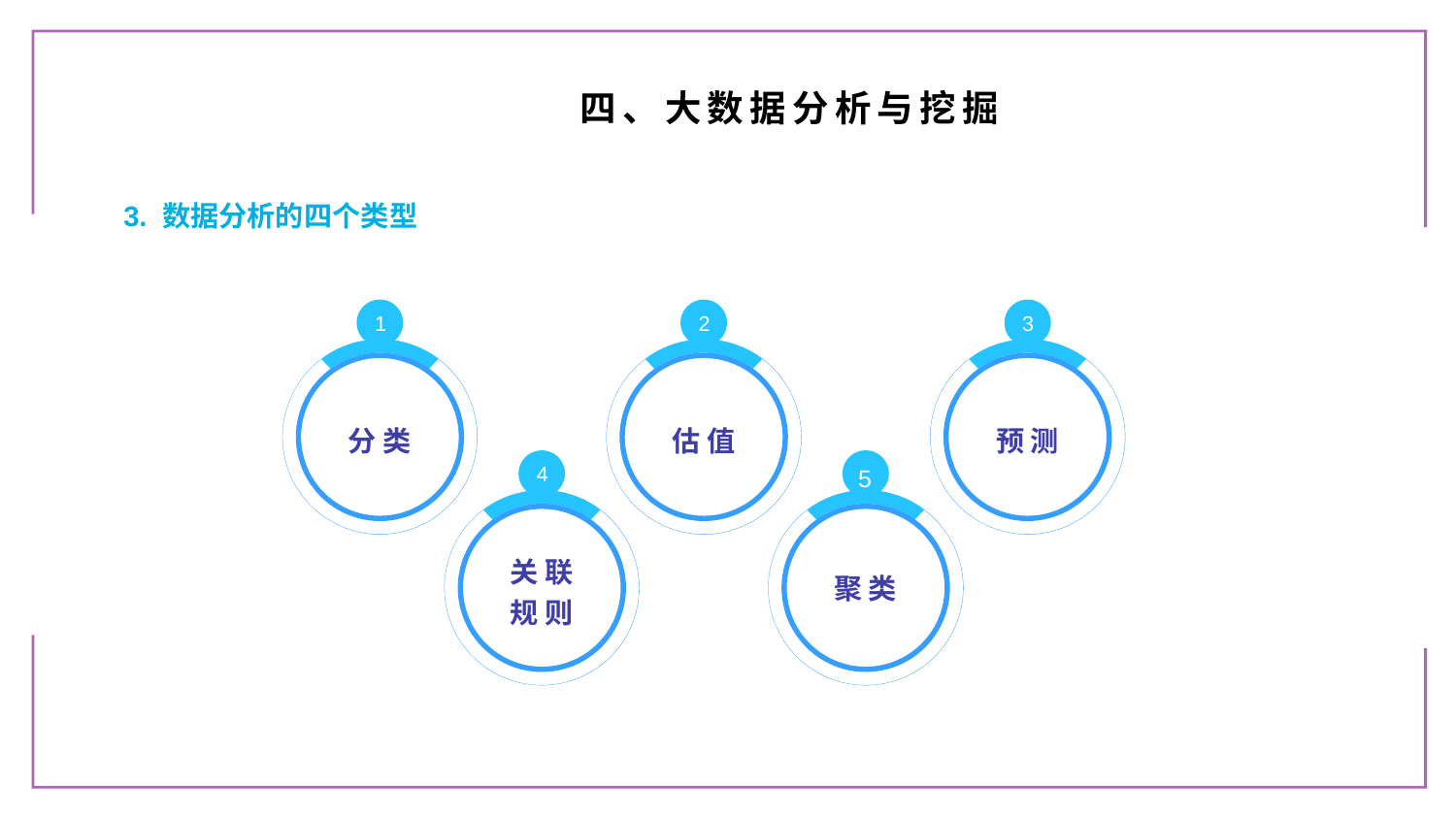

四、大数据分析与挖掘
3. 数据分析的四个类型

1

分类

2

估值

3

预测

4

关联
规则

5

聚类